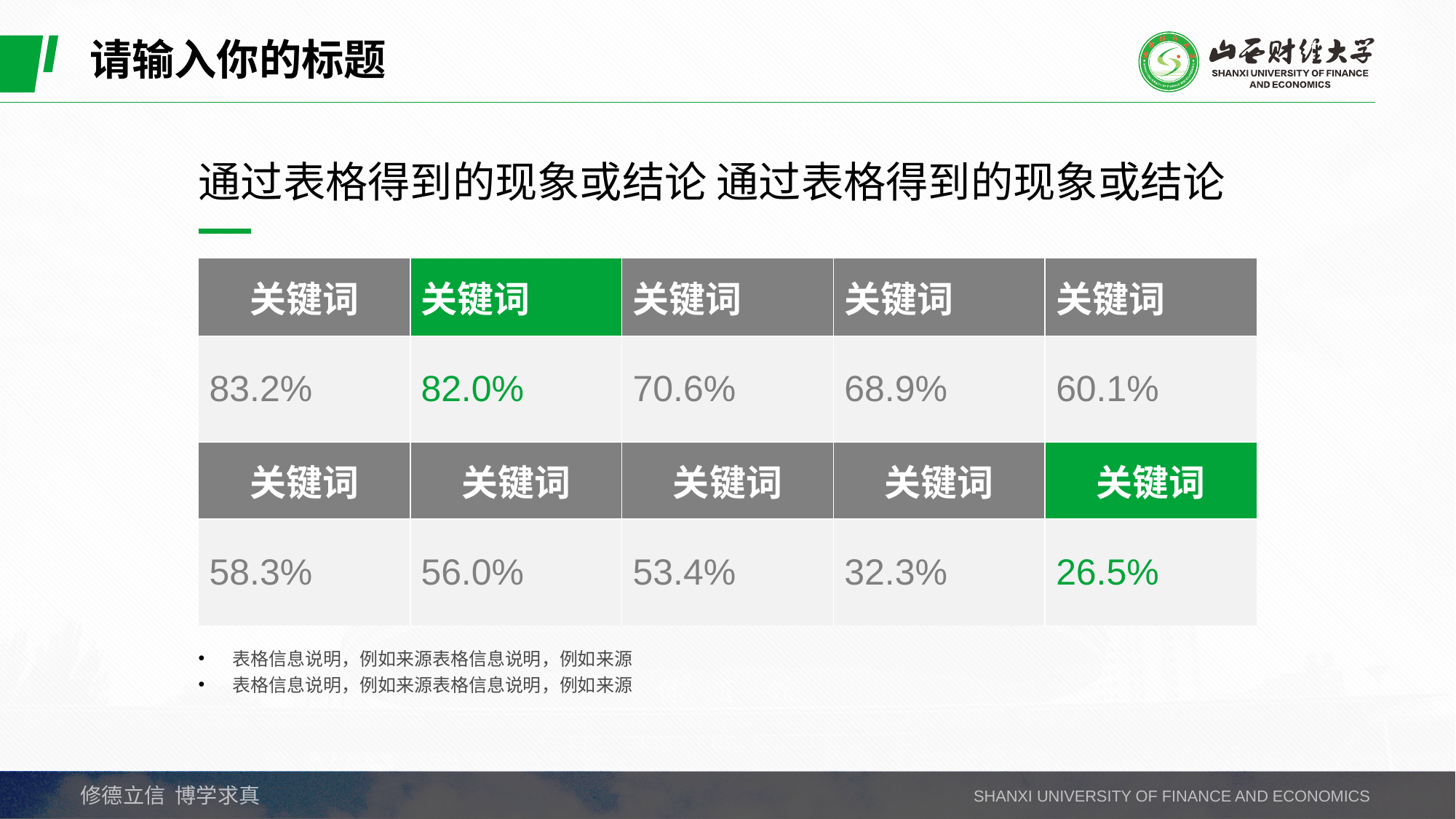

请输入你的标题
通过表格得到的现象或结论 通过表格得到的现象或结论
| 关键词 | 关键词 | 关键词 | 关键词 | 关键词 |
| --- | --- | --- | --- | --- |
| 83.2% | 82.0% | 70.6% | 68.9% | 60.1% |
| 关键词 | 关键词 | 关键词 | 关键词 | 关键词 |
| 58.3% | 56.0% | 53.4% | 32.3% | 26.5% |
表格信息说明，例如来源表格信息说明，例如来源
表格信息说明，例如来源表格信息说明，例如来源